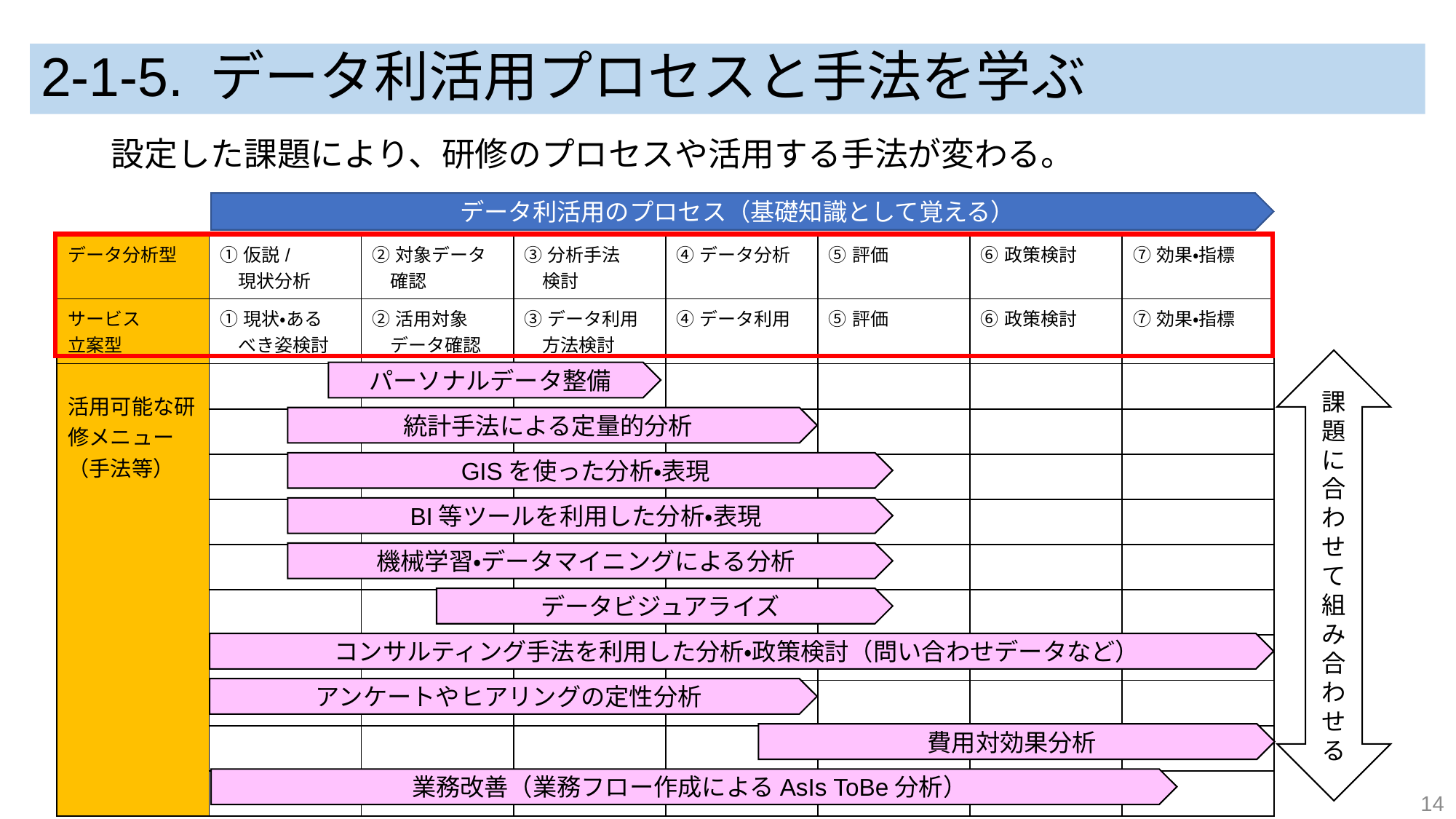

# 2-1-5. データ利活用プロセスと手法を学ぶ
設定した課題により、研修のプロセスや活用する手法が変わる。
データ利活用のプロセス（基礎知識として覚える）

| データ分析型 | ①仮説/ 　現状分析 | ②対象データ 　確認 | ③分析手法 　検討 | ④データ分析 | ⑤評価 | ⑥政策検討 | ⑦効果・指標 |
| --- | --- | --- | --- | --- | --- | --- | --- |
| サービス 立案型 | ①現状・ある 　べき姿検討 | ②活用対象 　データ確認 | ③データ利用 　方法検討 | ④データ利用 | ⑤評価 | ⑥政策検討 | ⑦効果・指標 |
| 活用可能な研修メニュー （手法等） |  |  |  |  |  |  |  |
|  |  |  |  |  |  |  |  |
|  |  |  |  |  |  |  |  |
|  |  |  |  |  |  |  |  |
|  |  |  |  |  |  |  |  |
|  |  |  |  |  |  |  |  |
|  |  |  |  |  |  |  |  |
|  |  |  |  |  |  |  |  |
|  |  |  |  |  |  |  |  |
|  |  |  |  |  |  |  |  |
課題に合わせて組み合わせる
パーソナルデータ整備
統計手法による定量的分析
GISを使った分析・表現
BI等ツールを利用した分析・表現
機械学習・データマイニングによる分析
データビジュアライズ
コンサルティング手法を利用した分析・政策検討（問い合わせデータなど）
アンケートやヒアリングの定性分析
費用対効果分析
業務改善（業務フロー作成によるAsIs ToBe分析）
14